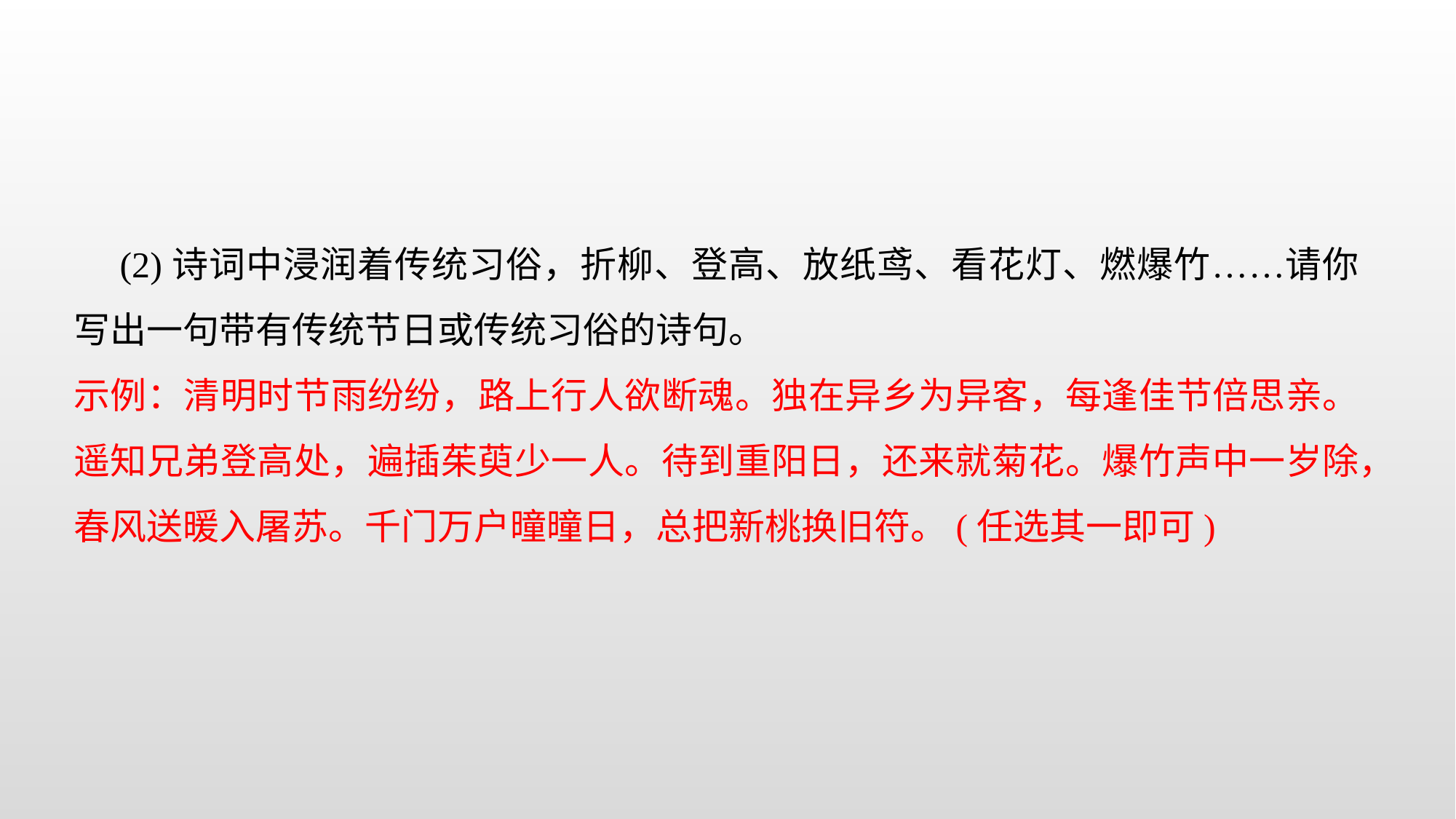

(2)诗词中浸润着传统习俗，折柳、登高、放纸鸢、看花灯、燃爆竹……请你写出一句带有传统节日或传统习俗的诗句。
示例：清明时节雨纷纷，路上行人欲断魂。独在异乡为异客，每逢佳节倍思亲。遥知兄弟登高处，遍插茱萸少一人。待到重阳日，还来就菊花。爆竹声中一岁除，春风送暖入屠苏。千门万户曈曈日，总把新桃换旧符。(任选其一即可)